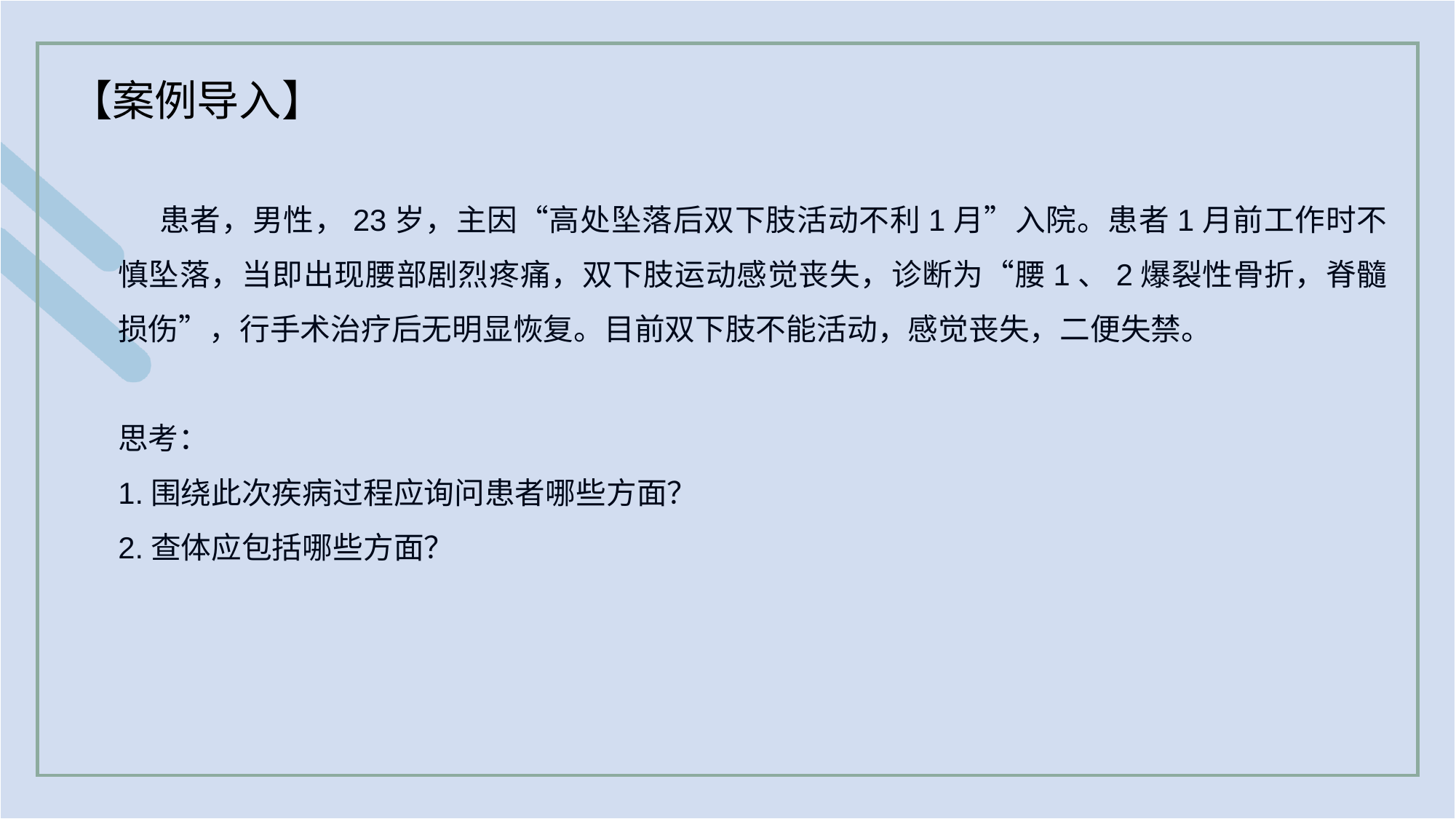

【案例导入】
     患者，男性，23岁，主因“高处坠落后双下肢活动不利1月”入院。患者1月前工作时不慎坠落，当即出现腰部剧烈疼痛，双下肢运动感觉丧失，诊断为“腰1、2爆裂性骨折，脊髓损伤”，行手术治疗后无明显恢复。目前双下肢不能活动，感觉丧失，二便失禁。

思考：
1.围绕此次疾病过程应询问患者哪些方面？
2.查体应包括哪些方面？